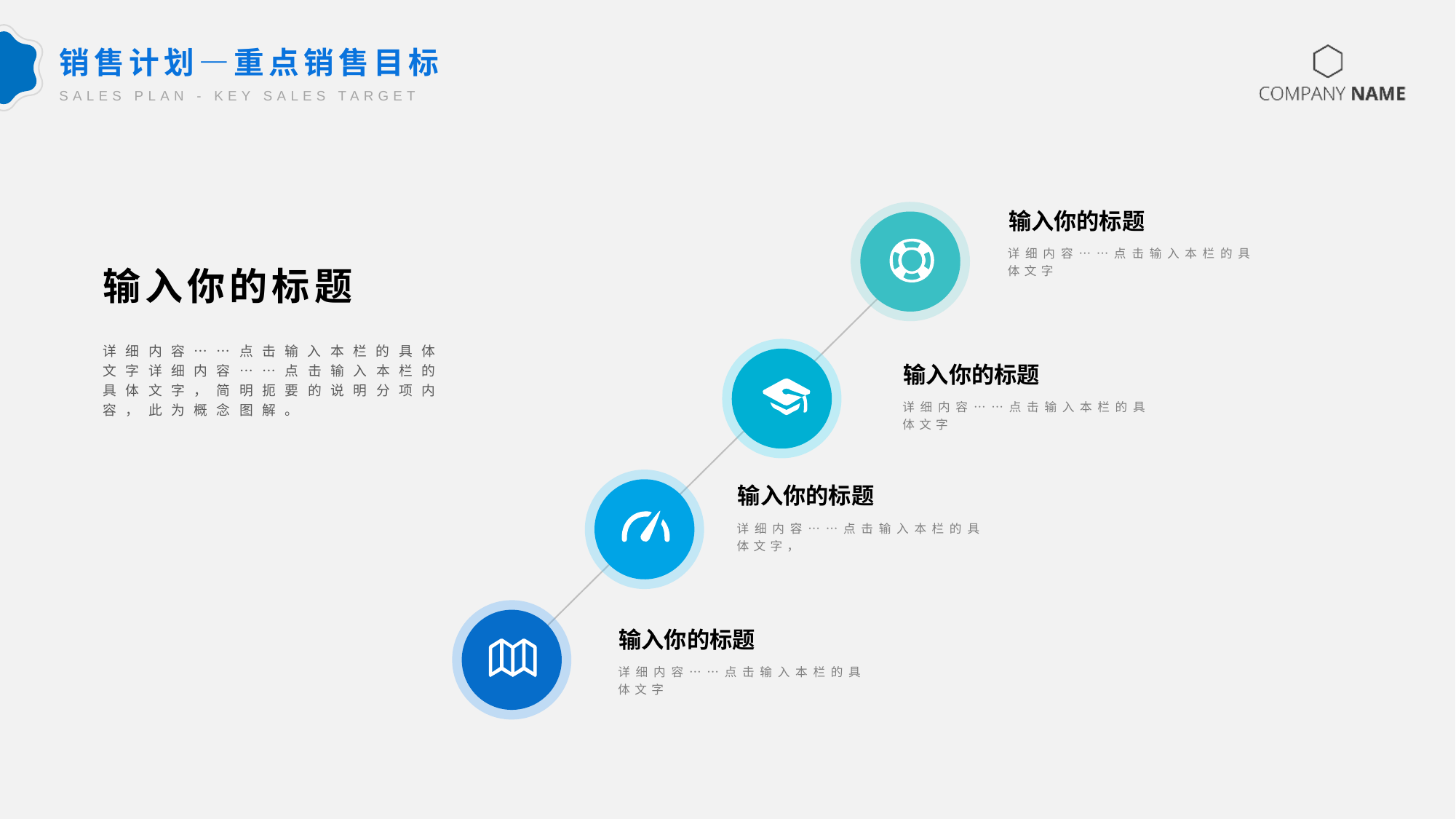

销售计划—重点销售目标
SALES PLAN - KEY SALES TARGET
输入你的标题
详细内容……点击输入本栏的具体文字

输入你的标题
详细内容……点击输入本栏的具体文字详细内容……点击输入本栏的具体文字，简明扼要的说明分项内容，此为概念图解。
输入你的标题
详细内容……点击输入本栏的具体文字
输入你的标题
详细内容……点击输入本栏的具体文字，
输入你的标题
详细内容……点击输入本栏的具体文字